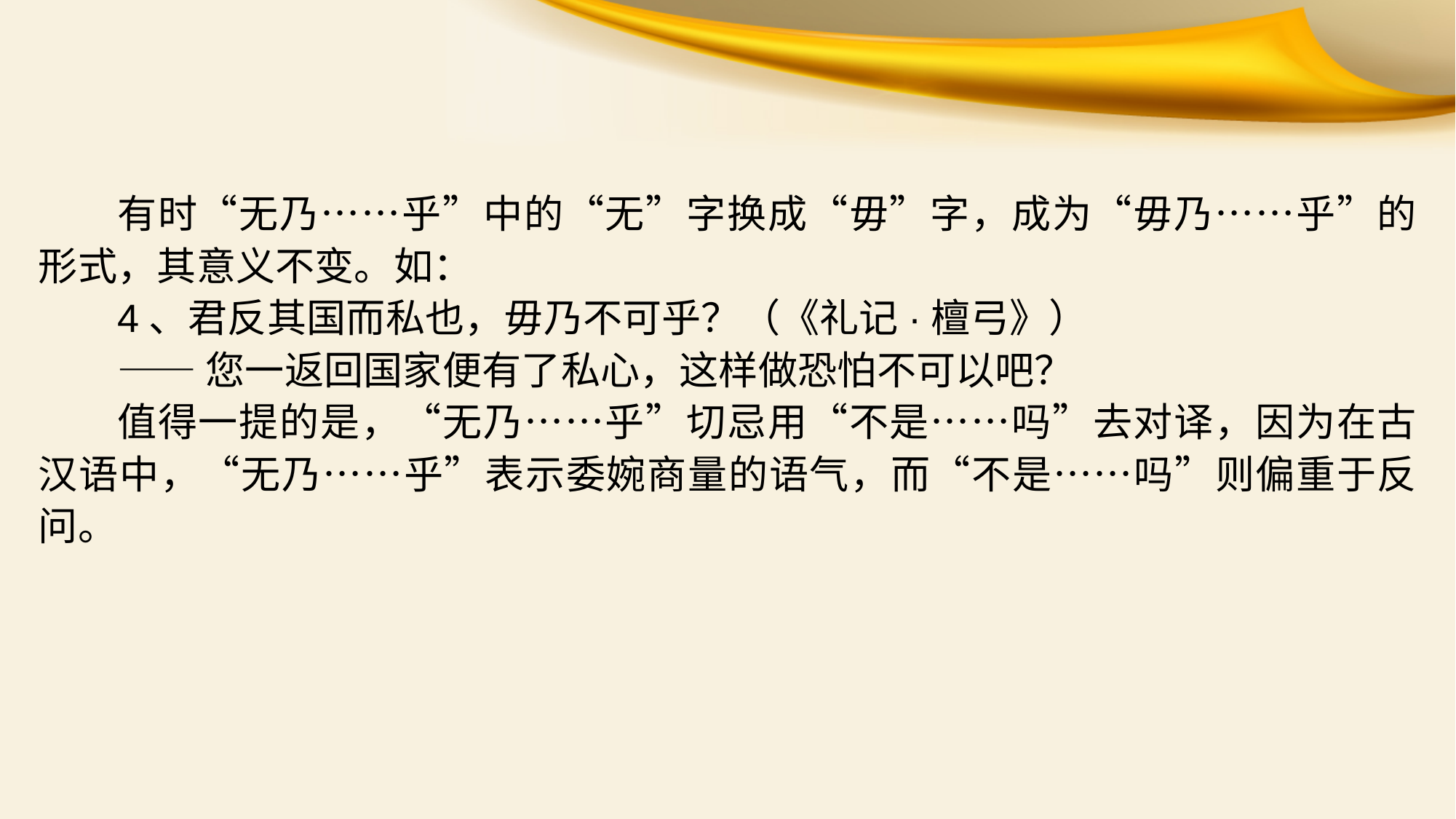

有时“无乃……乎”中的“无”字换成“毋”字，成为“毋乃……乎”的形式，其意义不变。如：
4、君反其国而私也，毋乃不可乎？（《礼记·檀弓》）
——您一返回国家便有了私心，这样做恐怕不可以吧？
值得一提的是，“无乃……乎”切忌用“不是……吗”去对译，因为在古汉语中，“无乃……乎”表示委婉商量的语气，而“不是……吗”则偏重于反问。